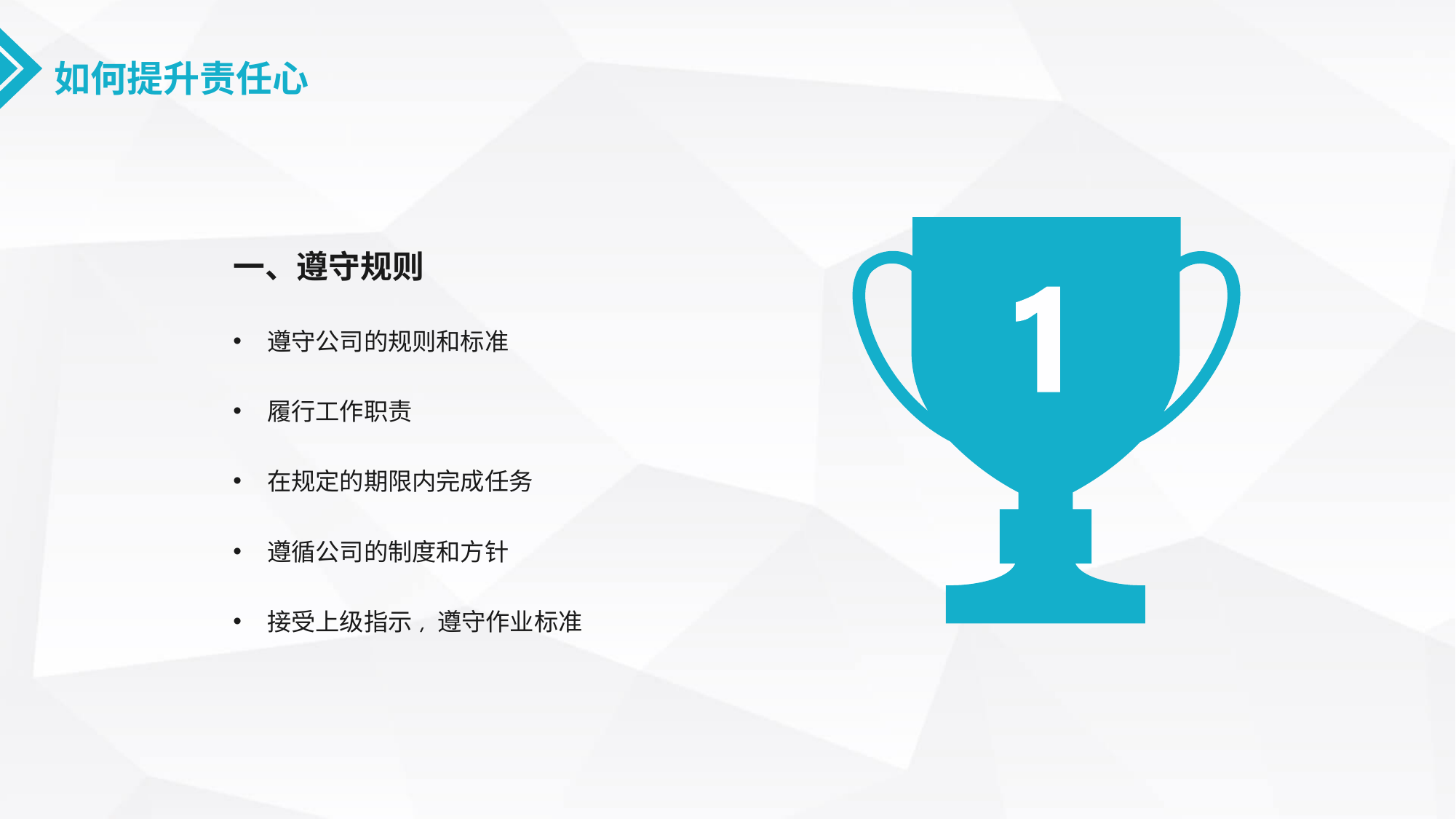

如何提升责任心

一、遵守规则
遵守公司的规则和标准
履行工作职责
在规定的期限内完成任务
遵循公司的制度和方针
接受上级指示, 遵守作业标准